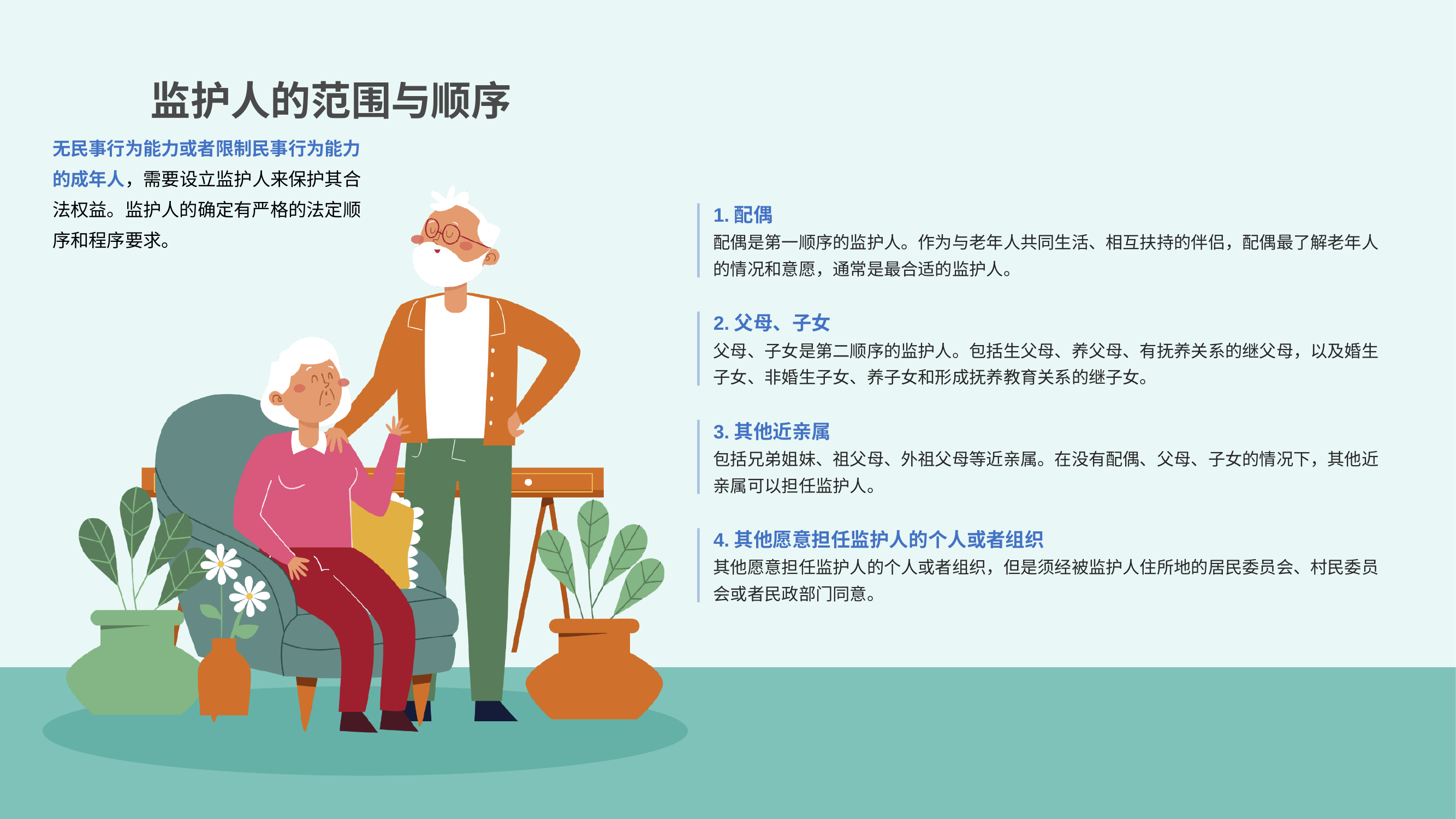

监护人的范围与顺序
无民事行为能力或者限制民事行为能力的成年人，需要设立监护人来保护其合法权益。监护人的确定有严格的法定顺序和程序要求。

1.配偶

配偶是第一顺序的监护人。作为与老年人共同生活、相互扶持的伴侣，配偶最了解老年人的情况和意愿，通常是最合适的监护人。
2.父母、子女

父母、子女是第二顺序的监护人。包括生父母、养父母、有抚养关系的继父母，以及婚生子女、非婚生子女、养子女和形成抚养教育关系的继子女。
3.其他近亲属

包括兄弟姐妹、祖父母、外祖父母等近亲属。在没有配偶、父母、子女的情况下，其他近亲属可以担任监护人。
4.其他愿意担任监护人的个人或者组织

其他愿意担任监护人的个人或者组织，但是须经被监护人住所地的居民委员会、村民委员会或者民政部门同意。